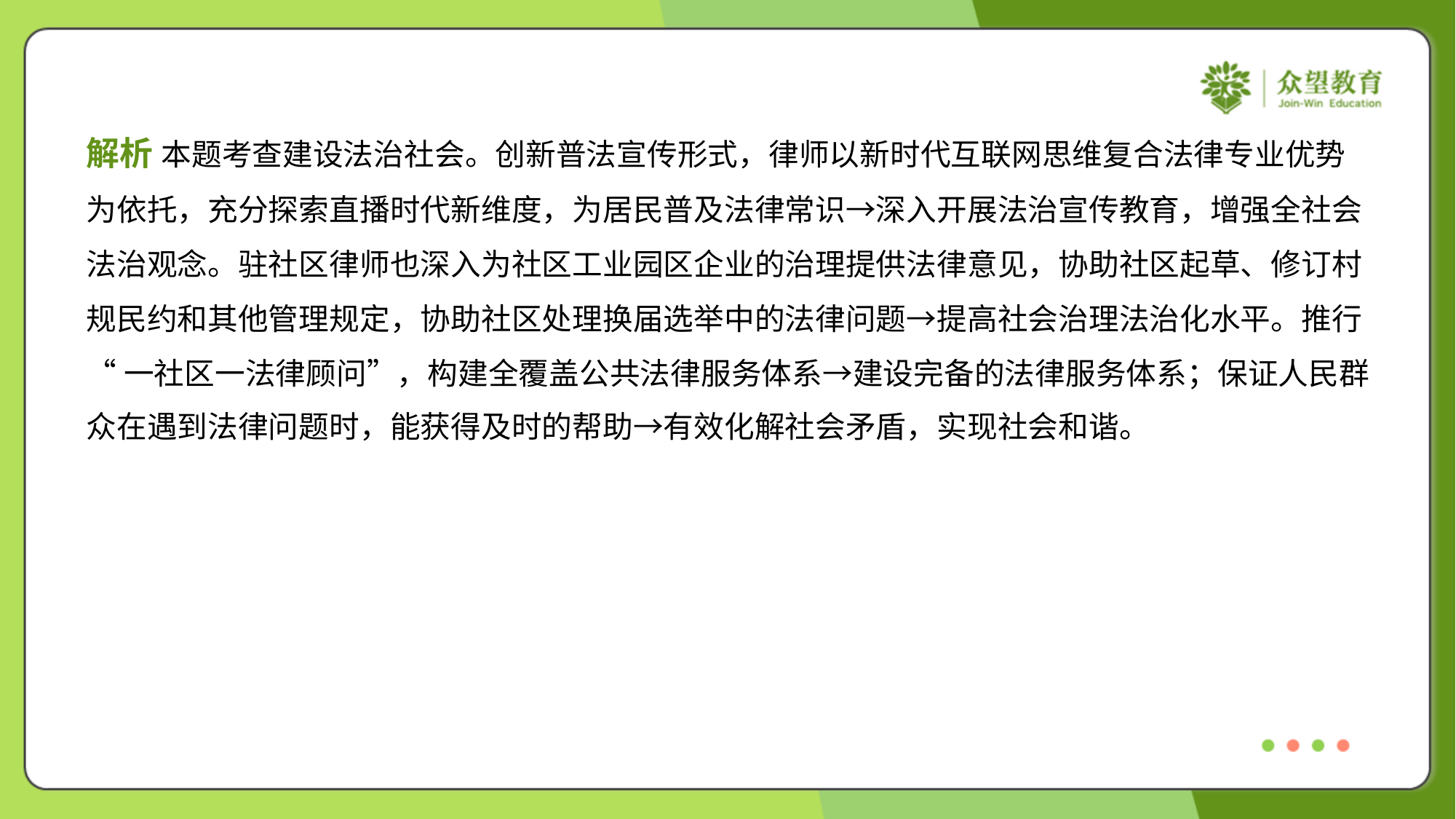

解析 本题考查建设法治社会。创新普法宣传形式，律师以新时代互联网思维复合法律专业优势
为依托，充分探索直播时代新维度，为居民普及法律常识→深入开展法治宣传教育，增强全社会
法治观念。驻社区律师也深入为社区工业园区企业的治理提供法律意见，协助社区起草、修订村
规民约和其他管理规定，协助社区处理换届选举中的法律问题→提高社会治理法治化水平。推行
“一社区一法律顾问”，构建全覆盖公共法律服务体系→建设完备的法律服务体系；保证人民群
众在遇到法律问题时，能获得及时的帮助→有效化解社会矛盾，实现社会和谐。